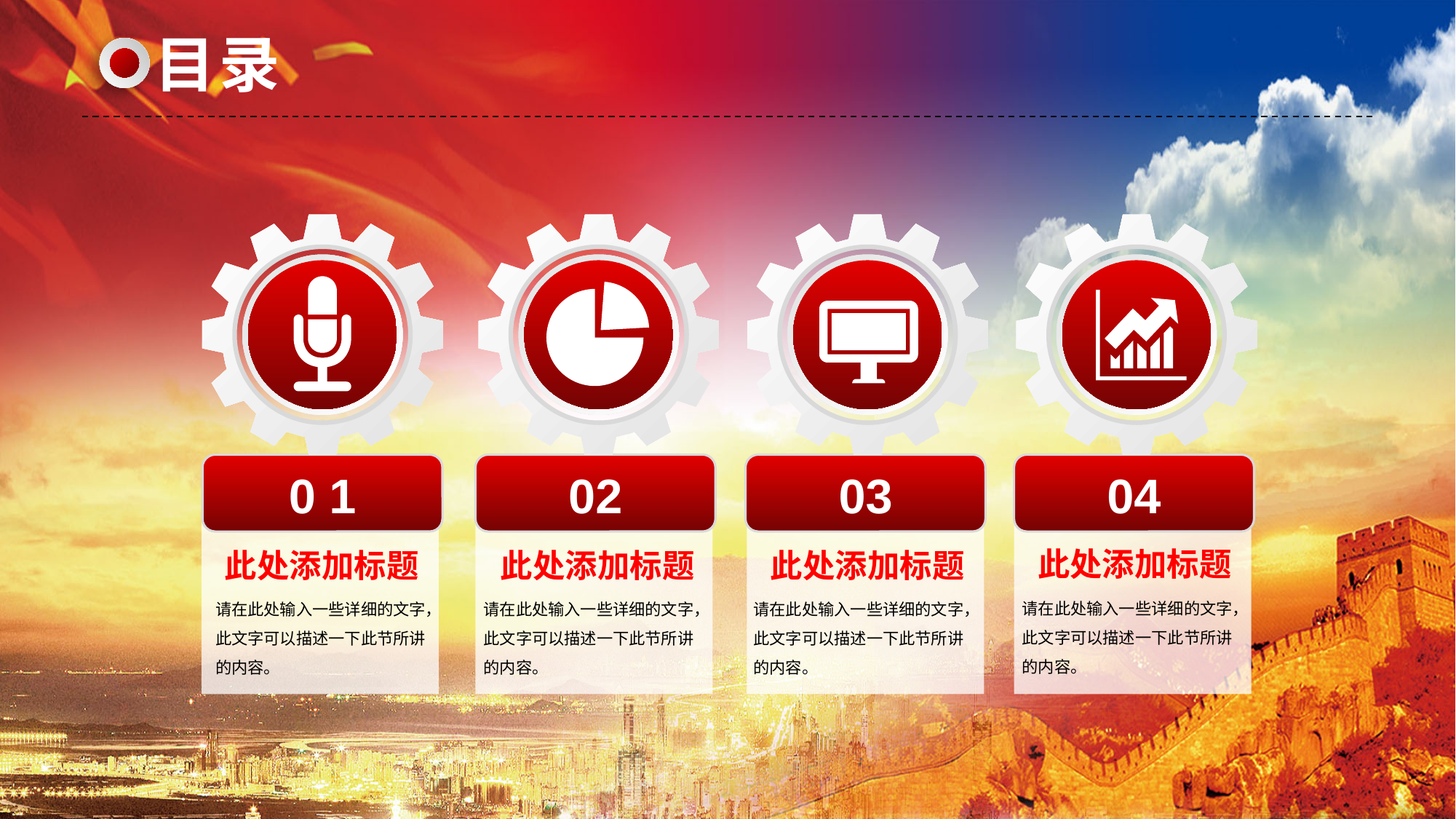

目录

0 1

02

03

04

此处添加标题
请在此处输入一些详细的文字，此文字可以描述一下此节所讲的内容。
此处添加标题
请在此处输入一些详细的文字，此文字可以描述一下此节所讲的内容。
此处添加标题
请在此处输入一些详细的文字，此文字可以描述一下此节所讲的内容。
此处添加标题
请在此处输入一些详细的文字，此文字可以描述一下此节所讲的内容。